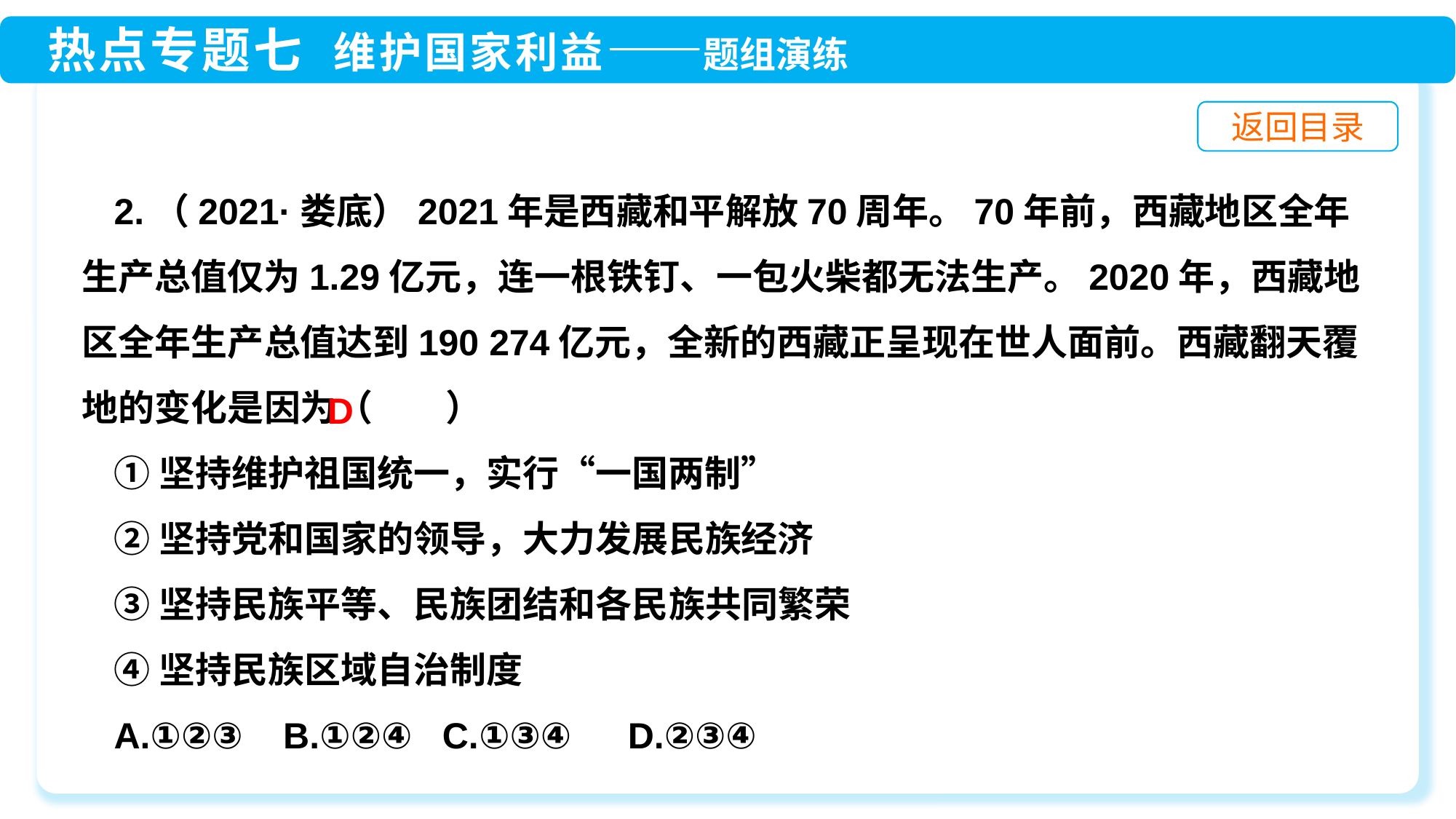

2.（2021·娄底）2021年是西藏和平解放70周年。70年前，西藏地区全年生产总值仅为1.29亿元，连一根铁钉、一包火柴都无法生产。2020年，西藏地区全年生产总值达到190 274亿元，全新的西藏正呈现在世人面前。西藏翻天覆地的变化是因为（　　）
①坚持维护祖国统一，实行“一国两制”
②坚持党和国家的领导，大力发展民族经济
③坚持民族平等、民族团结和各民族共同繁荣
④坚持民族区域自治制度
A.①②③    B.①②④   C.①③④	D.②③④
D